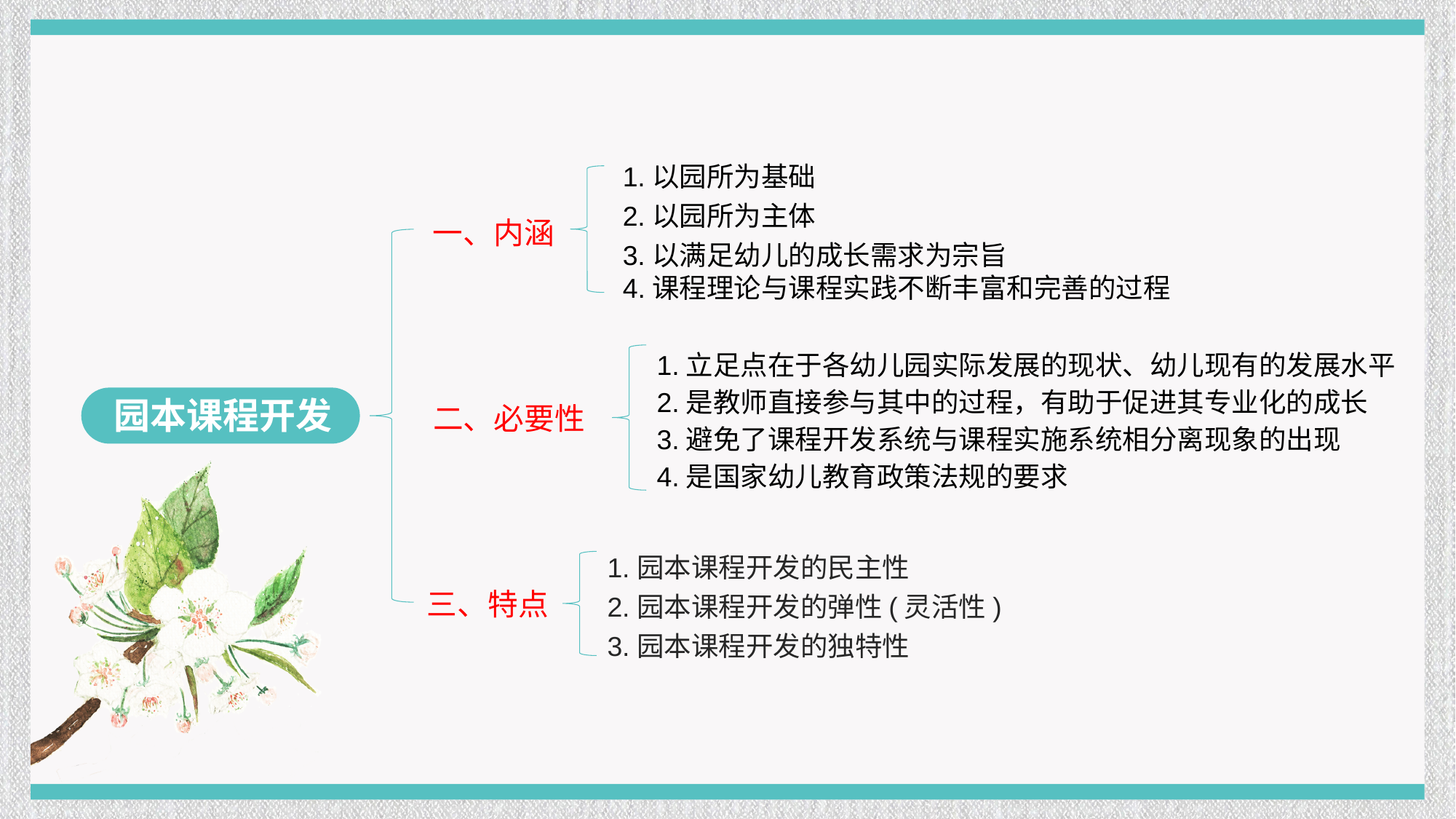

1.以园所为基础
2.以园所为主体
3.以满足幼儿的成长需求为宗旨
4.课程理论与课程实践不断丰富和完善的过程
1.立足点在于各幼儿园实际发展的现状、幼儿现有的发展水平
2.是教师直接参与其中的过程，有助于促进其专业化的成长
3.避免了课程开发系统与课程实施系统相分离现象的出现
4.是国家幼儿教育政策法规的要求

一、内涵

二、必要性

园本课程开发
1.园本课程开发的民主性
2.园本课程开发的弹性(灵活性)
3.园本课程开发的独特性

三、特点